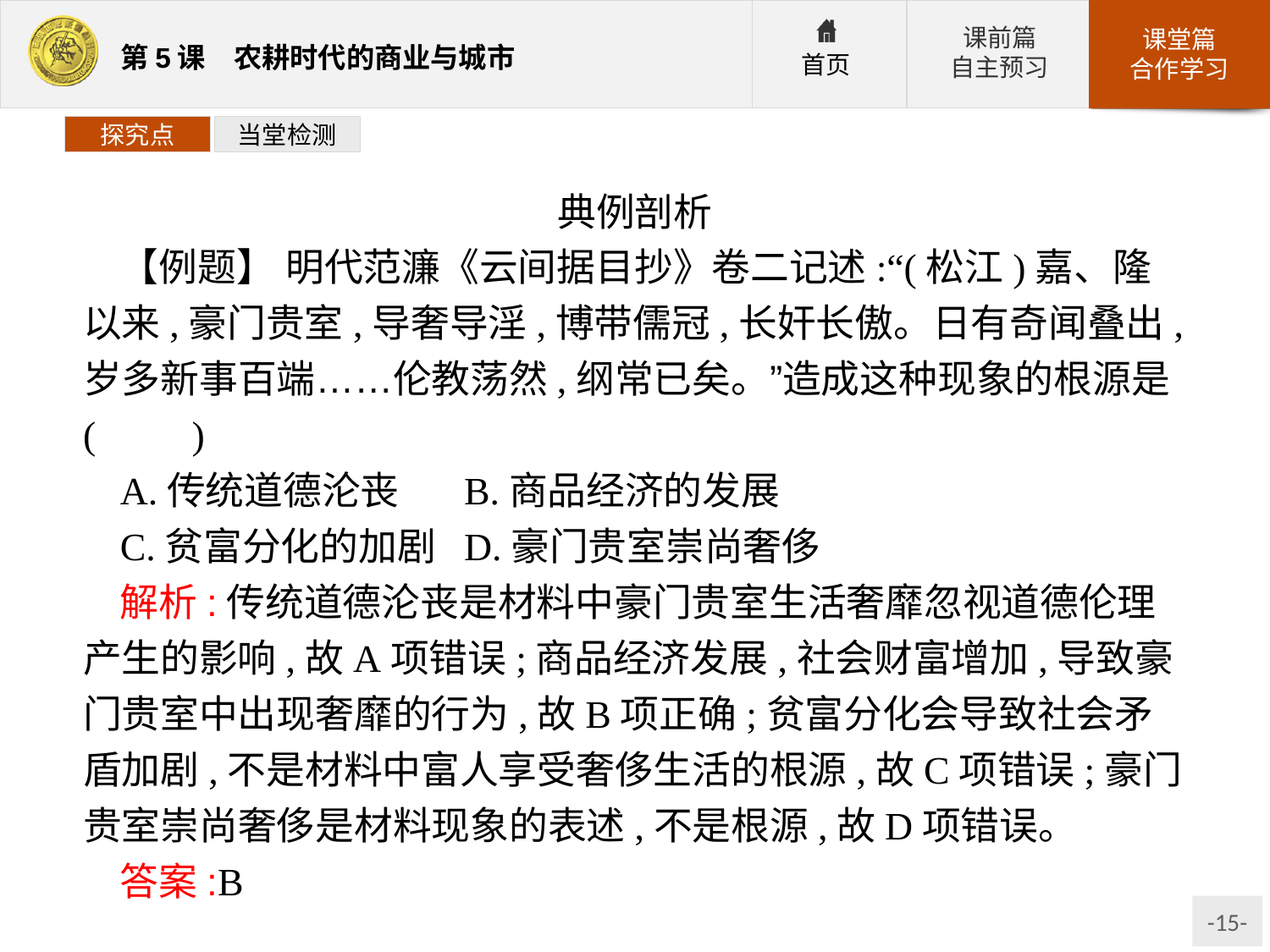

探究点
当堂检测
典例剖析
【例题】 明代范濂《云间据目抄》卷二记述:“(松江)嘉、隆以来,豪门贵室,导奢导淫,博带儒冠,长奸长傲。日有奇闻叠出,岁多新事百端……伦教荡然,纲常已矣。”造成这种现象的根源是(　　)
A.传统道德沦丧	B.商品经济的发展
C.贫富分化的加剧	D.豪门贵室崇尚奢侈
解析:传统道德沦丧是材料中豪门贵室生活奢靡忽视道德伦理产生的影响,故A项错误;商品经济发展,社会财富增加,导致豪门贵室中出现奢靡的行为,故B项正确;贫富分化会导致社会矛盾加剧,不是材料中富人享受奢侈生活的根源,故C项错误;豪门贵室崇尚奢侈是材料现象的表述,不是根源,故D项错误。
答案:B